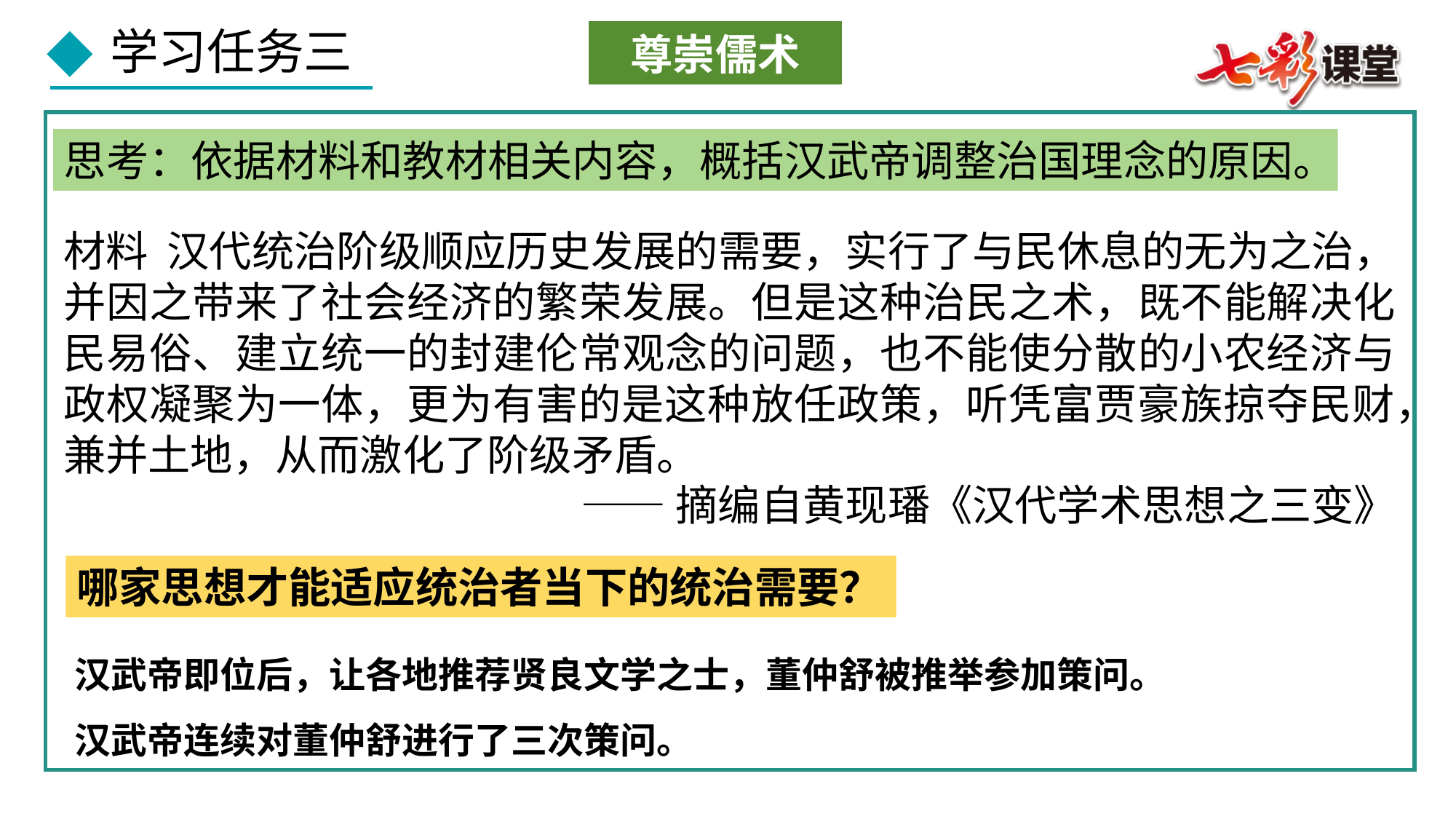

尊崇儒术
思考：依据材料和教材相关内容，概括汉武帝调整治国理念的原因。
材料  汉代统治阶级顺应历史发展的需要，实行了与民休息的无为之治，并因之带来了社会经济的繁荣发展。但是这种治民之术，既不能解决化民易俗、建立统一的封建伦常观念的问题，也不能使分散的小农经济与政权凝聚为一体，更为有害的是这种放任政策，听凭富贾豪族掠夺民财，兼并土地，从而激化了阶级矛盾。
——摘编自黄现璠《汉代学术思想之三变》

哪家思想才能适应统治者当下的统治需要？
汉武帝即位后，让各地推荐贤良文学之士，董仲舒被推举参加策问。
汉武帝连续对董仲舒进行了三次策问。